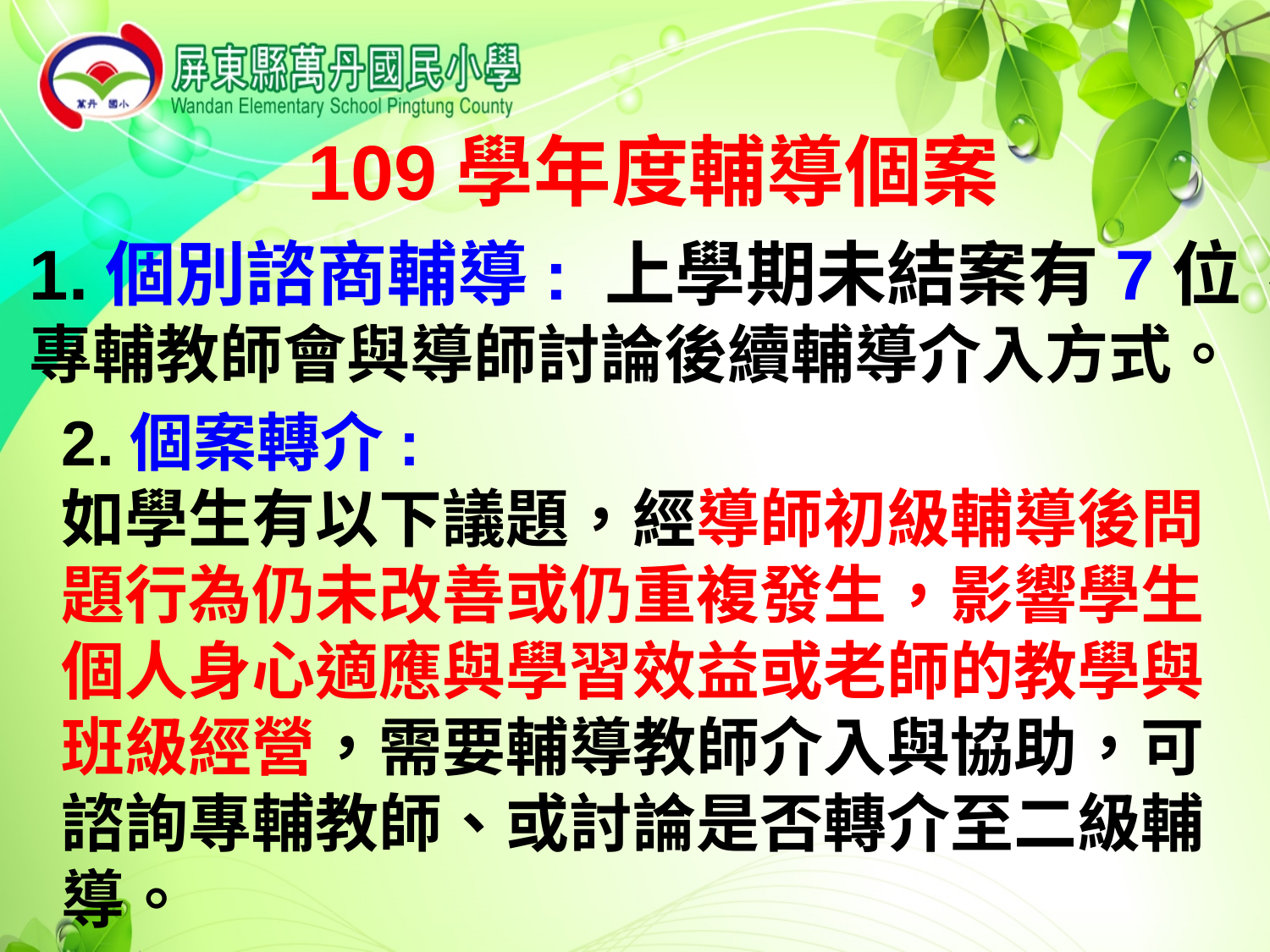

109學年度輔導個案
1.個別諮商輔導: 上學期未結案有7位，
專輔教師會與導師討論後續輔導介入方式。
2.個案轉介:
如學生有以下議題，經導師初級輔導後問題行為仍未改善或仍重複發生，影響學生個人身心適應與學習效益或老師的教學與班級經營，需要輔導教師介入與協助，可諮詢專輔教師、或討論是否轉介至二級輔導。